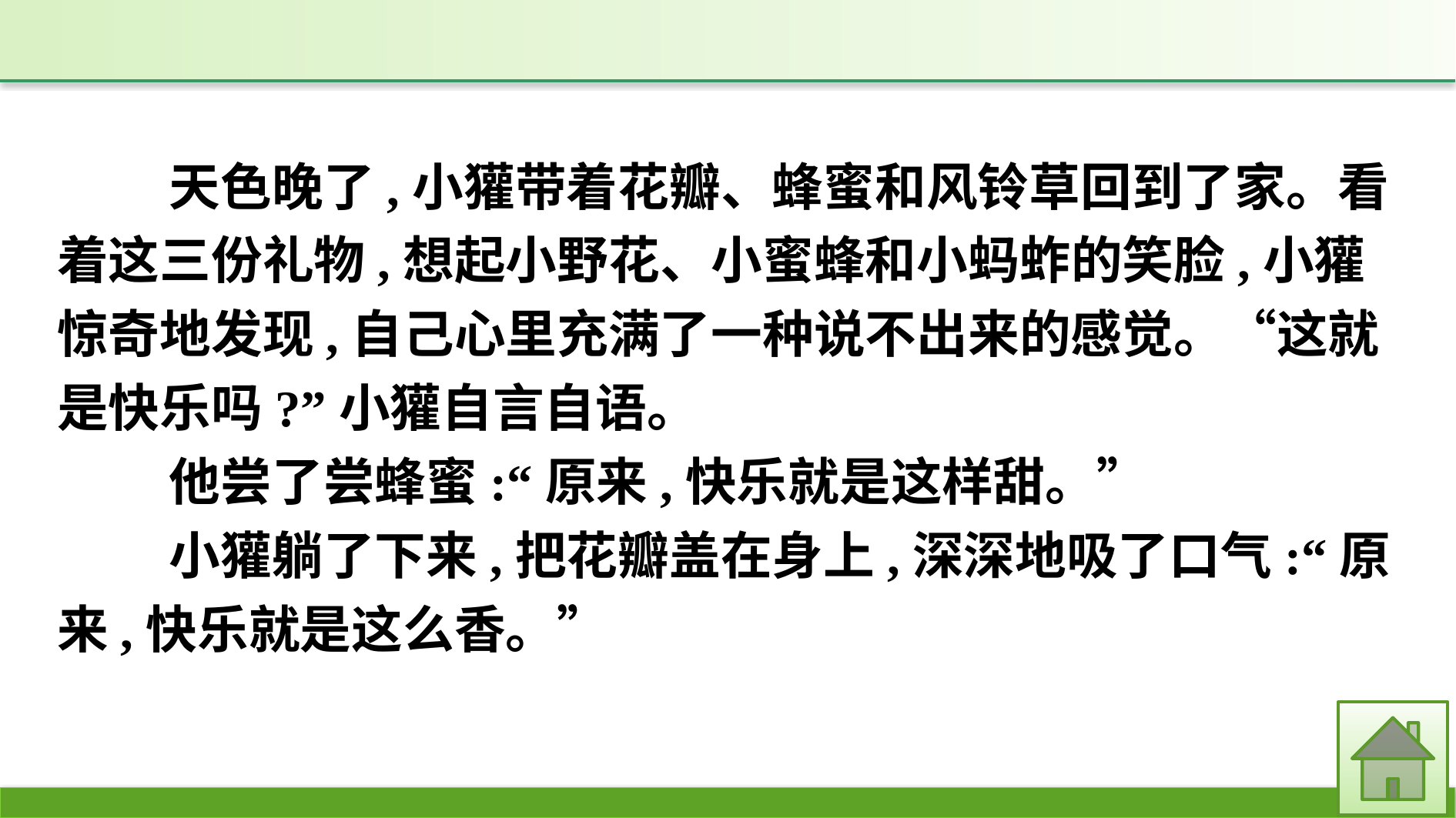

天色晚了,小獾带着花瓣、蜂蜜和风铃草回到了家。看着这三份礼物,想起小野花、小蜜蜂和小蚂蚱的笑脸,小獾惊奇地发现,自己心里充满了一种说不出来的感觉。“这就是快乐吗?”小獾自言自语。
他尝了尝蜂蜜:“原来,快乐就是这样甜。”
小獾躺了下来,把花瓣盖在身上,深深地吸了口气:“原来,快乐就是这么香。”